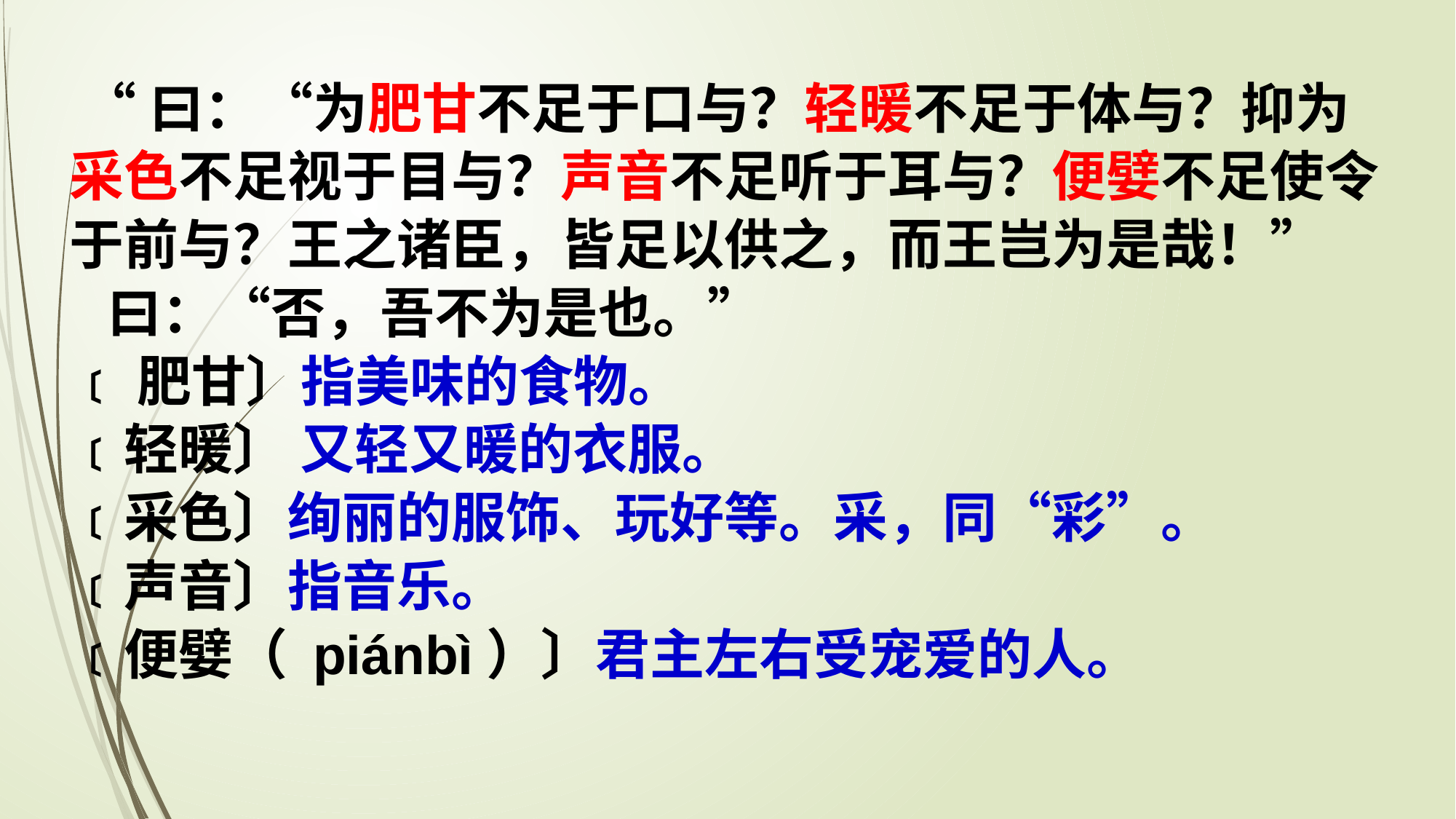

“曰：“为肥甘不足于口与？轻暖不足于体与？抑为采色不足视于目与？声音不足听于耳与？便嬖不足使令于前与？王之诸臣，皆足以供之，而王岂为是哉！”
  曰：“否，吾不为是也。”
﹝肥甘〕指美味的食物。
﹝轻暖〕 又轻又暖的衣服。
﹝采色〕绚丽的服饰、玩好等。采，同“彩”。
﹝声音〕指音乐。
﹝便嬖（ piánbì）〕君主左右受宠爱的人。